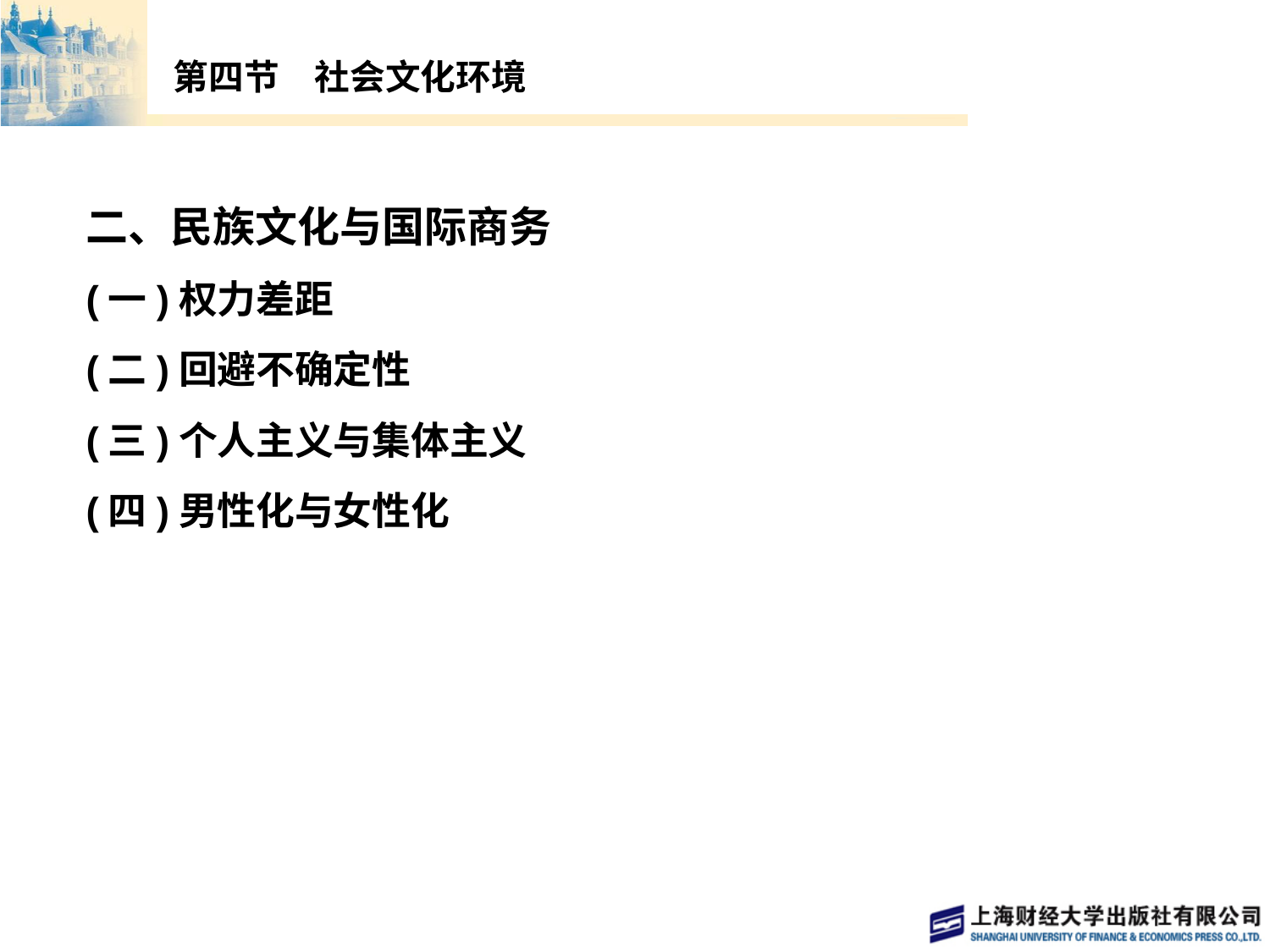

# 第四节　社会文化环境
二、民族文化与国际商务
(一)权力差距
(二)回避不确定性
(三)个人主义与集体主义
(四)男性化与女性化